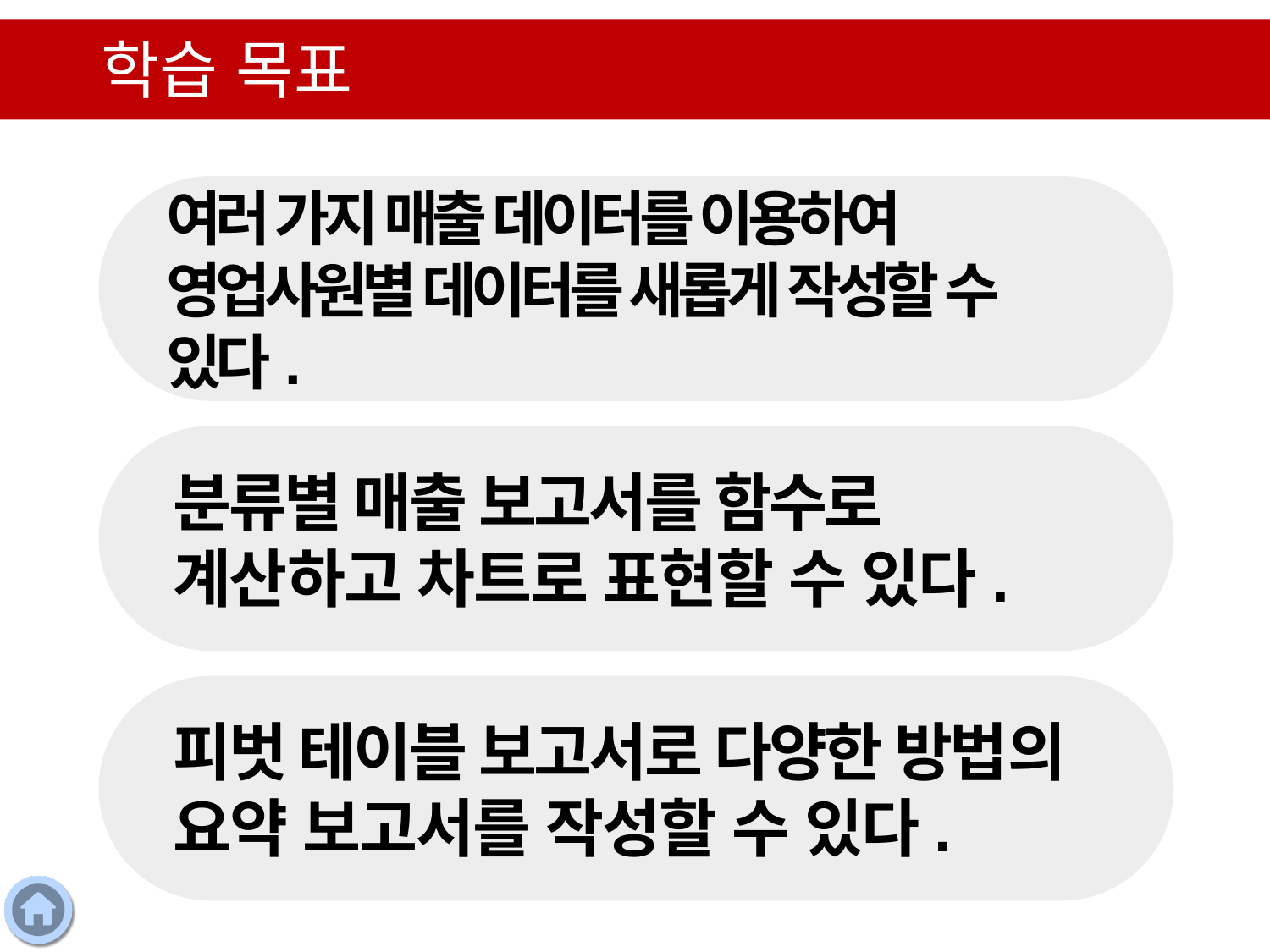

학습 목표

여러 가지 매출 데이터를 이용하여 영업사원별 데이터를 새롭게 작성할 수 있다.

분류별 매출 보고서를 함수로 계산하고 차트로 표현할 수 있다.

피벗 테이블 보고서로 다양한 방법의 요약 보고서를 작성할 수 있다.